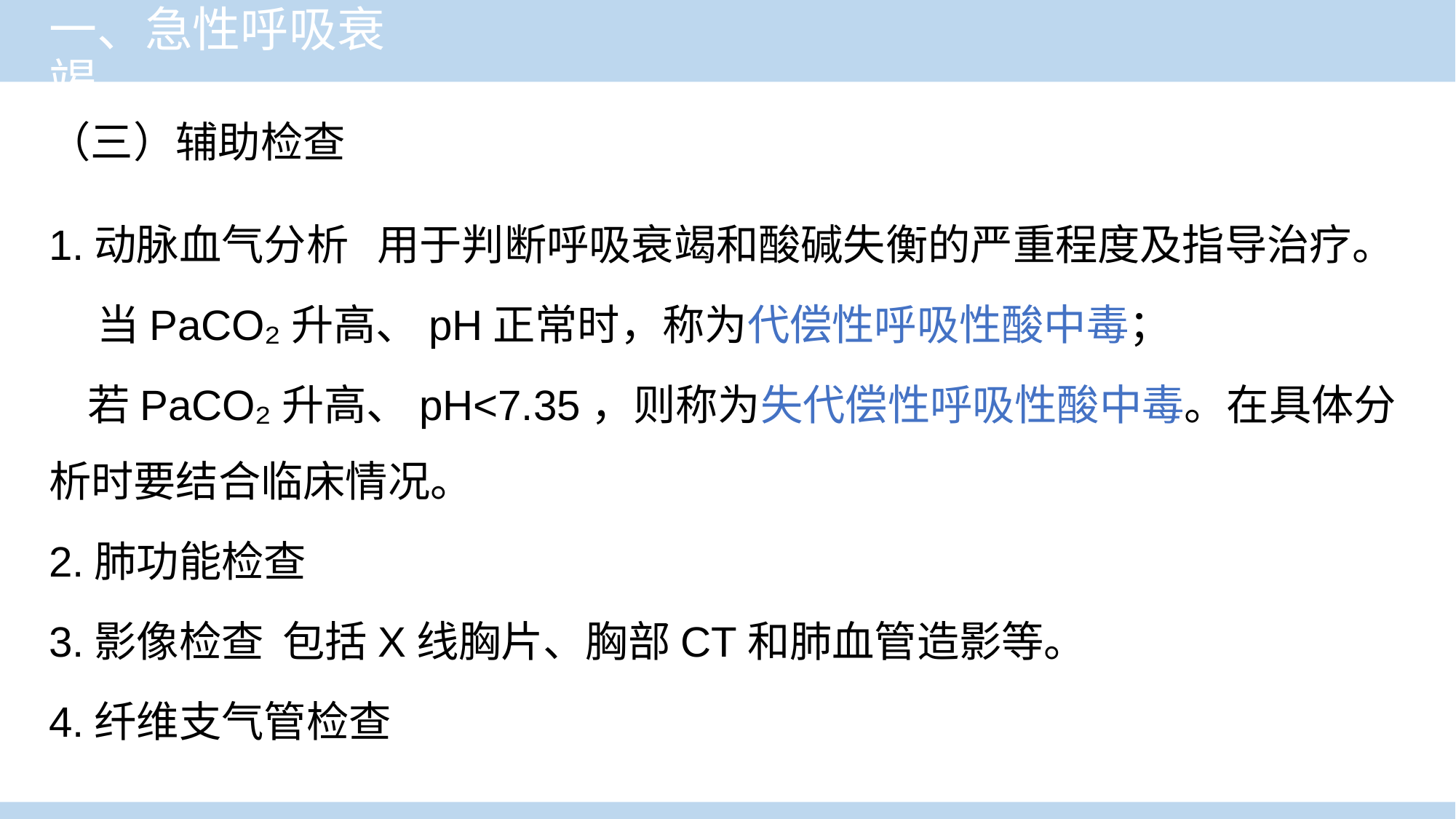

# 一、急性呼吸衰竭
（三）辅助检查
1.动脉血气分析   用于判断呼吸衰竭和酸碱失衡的严重程度及指导治疗。
    当PaCO₂升高、pH正常时，称为代偿性呼吸性酸中毒；
   若PaCO₂升高、pH<7.35，则称为失代偿性呼吸性酸中毒。在具体分析时要结合临床情况。
2.肺功能检查
3.影像检查  包括X线胸片、胸部CT和肺血管造影等。
4.纤维支气管检查